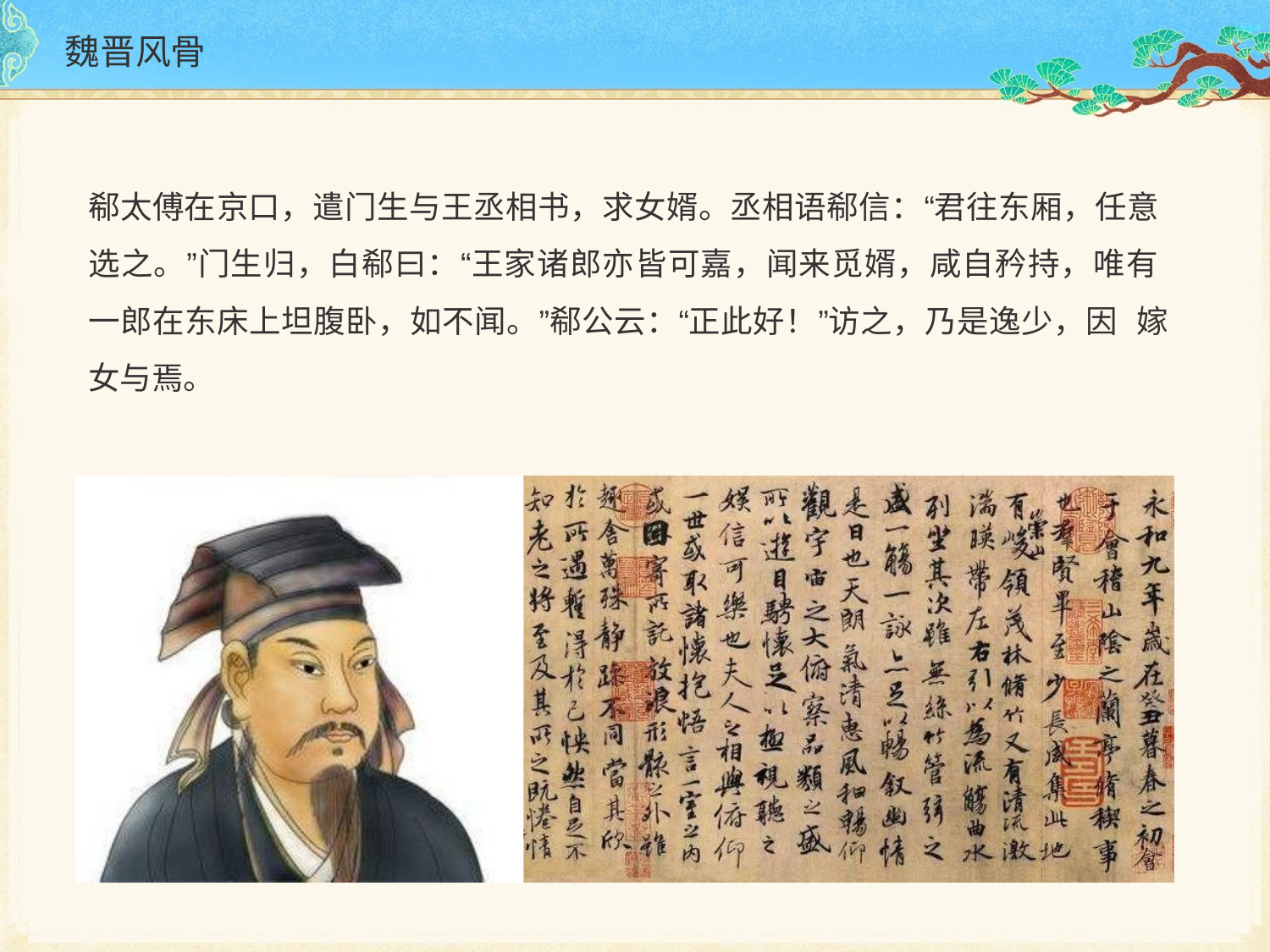

# 魏晋风骨
郗太傅在京口，遣门生与王丞相书，求女婿。丞相语郗信：“君往东厢，任意  选之。”门生归，白郗曰：“王家诸郎亦皆可嘉，闻来觅婿，咸自矜持，唯有  一郎在东床上坦腹卧，如不闻。”郗公云：“正此好！”访之，乃是逸少，因  嫁女与焉。